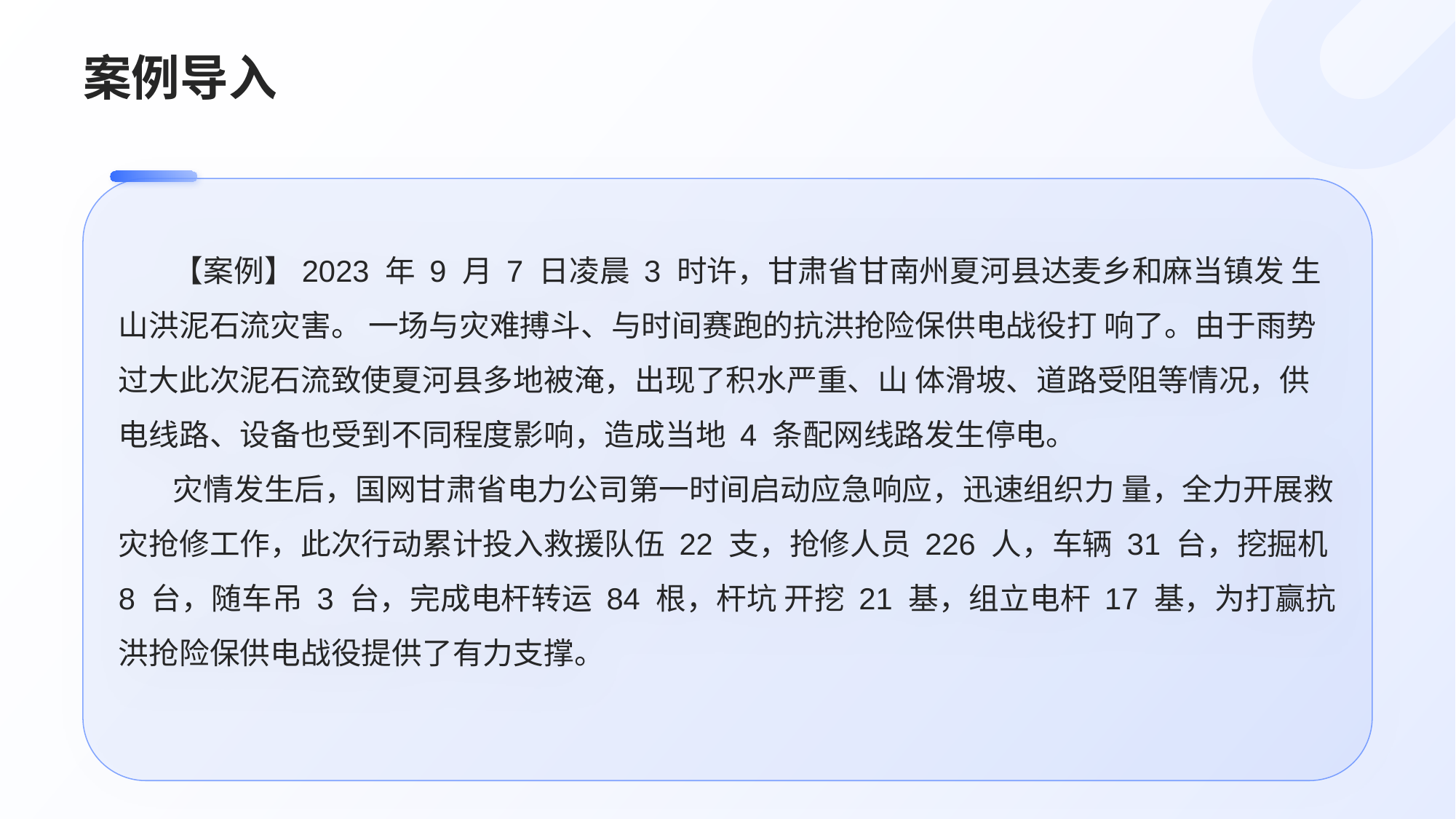

# 案例导入

【案例】2023 年 9 月 7 日凌晨 3 时许，甘肃省甘南州夏河县达麦乡和麻当镇发 生山洪泥石流灾害。 一场与灾难搏斗、与时间赛跑的抗洪抢险保供电战役打 响了。由于雨势过大此次泥石流致使夏河县多地被淹，出现了积水严重、山 体滑坡、道路受阻等情况，供电线路、设备也受到不同程度影响，造成当地 4 条配网线路发生停电。
灾情发生后，国网甘肃省电力公司第一时间启动应急响应，迅速组织力 量，全力开展救灾抢修工作，此次行动累计投入救援队伍 22 支，抢修人员 226 人，车辆 31 台，挖掘机 8 台，随车吊 3 台，完成电杆转运 84 根，杆坑 开挖 21 基，组立电杆 17 基，为打赢抗洪抢险保供电战役提供了有力支撑。